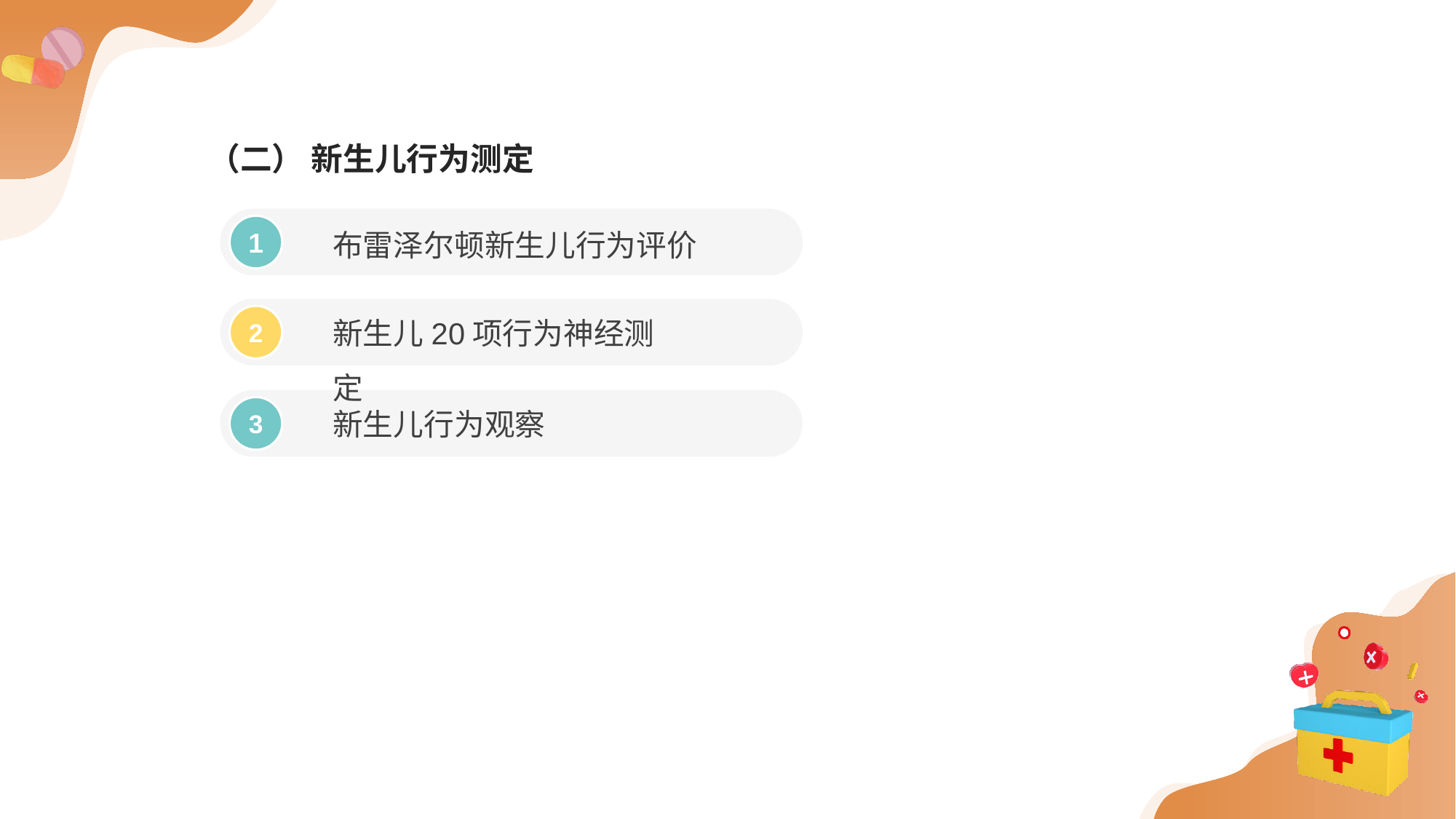

（二） 新生儿行为测定
布雷泽尔顿新生儿行为评价

1
新生儿20项行为神经测定

2
新生儿行为观察

3